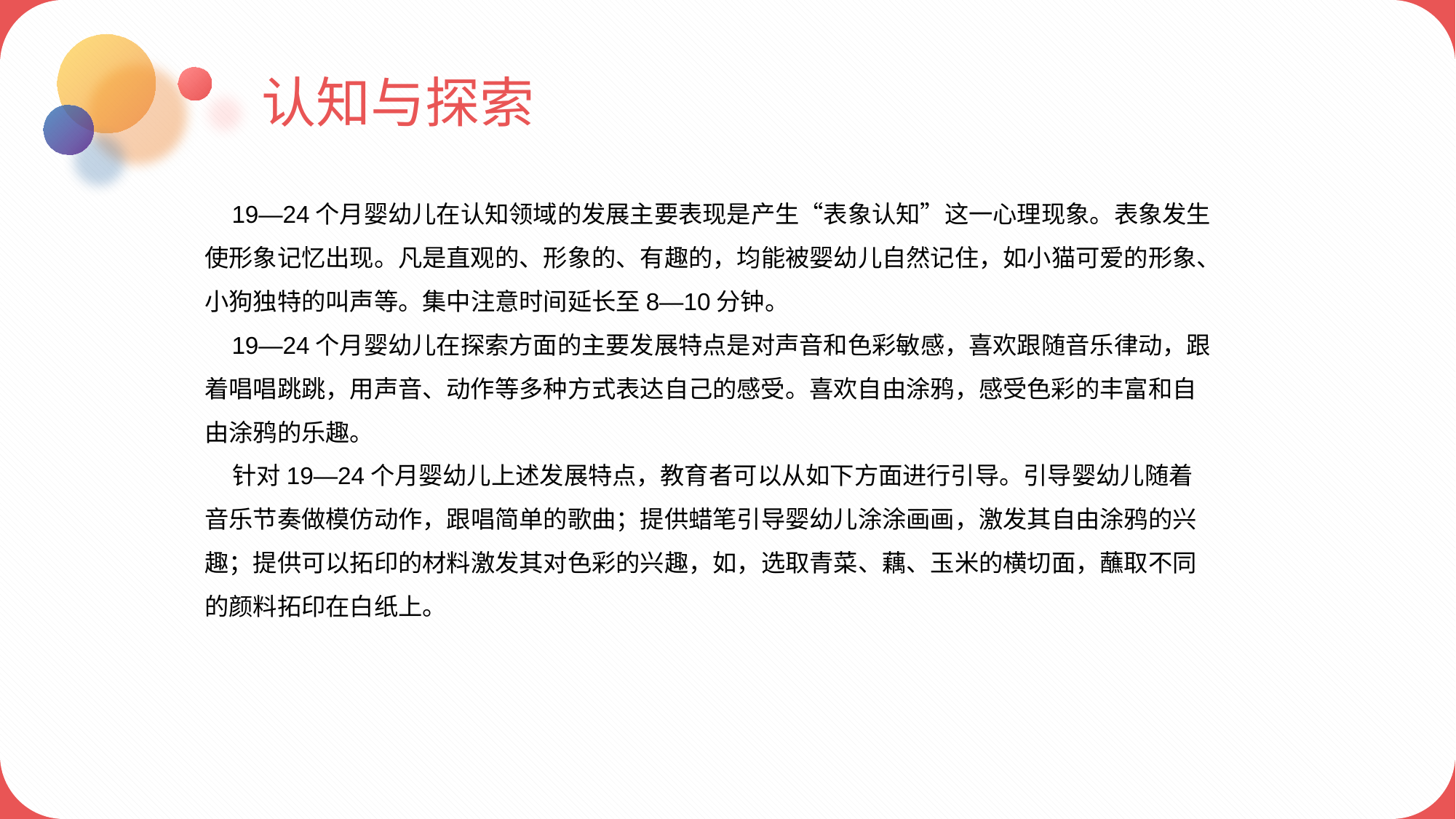

认知与探索
    19—24个月婴幼儿在认知领域的发展主要表现是产生“表象认知”这一心理现象。表象发生使形象记忆出现。凡是直观的、形象的、有趣的，均能被婴幼儿自然记住，如小猫可爱的形象、小狗独特的叫声等。集中注意时间延长至8—10分钟。
    19—24个月婴幼儿在探索方面的主要发展特点是对声音和色彩敏感，喜欢跟随音乐律动，跟着唱唱跳跳，用声音、动作等多种方式表达自己的感受。喜欢自由涂鸦，感受色彩的丰富和自由涂鸦的乐趣。
    针对19—24个月婴幼儿上述发展特点，教育者可以从如下方面进行引导。引导婴幼儿随着音乐节奏做模仿动作，跟唱简单的歌曲；提供蜡笔引导婴幼儿涂涂画画，激发其自由涂鸦的兴趣；提供可以拓印的材料激发其对色彩的兴趣，如，选取青菜、藕、玉米的横切面，蘸取不同的颜料拓印在白纸上。